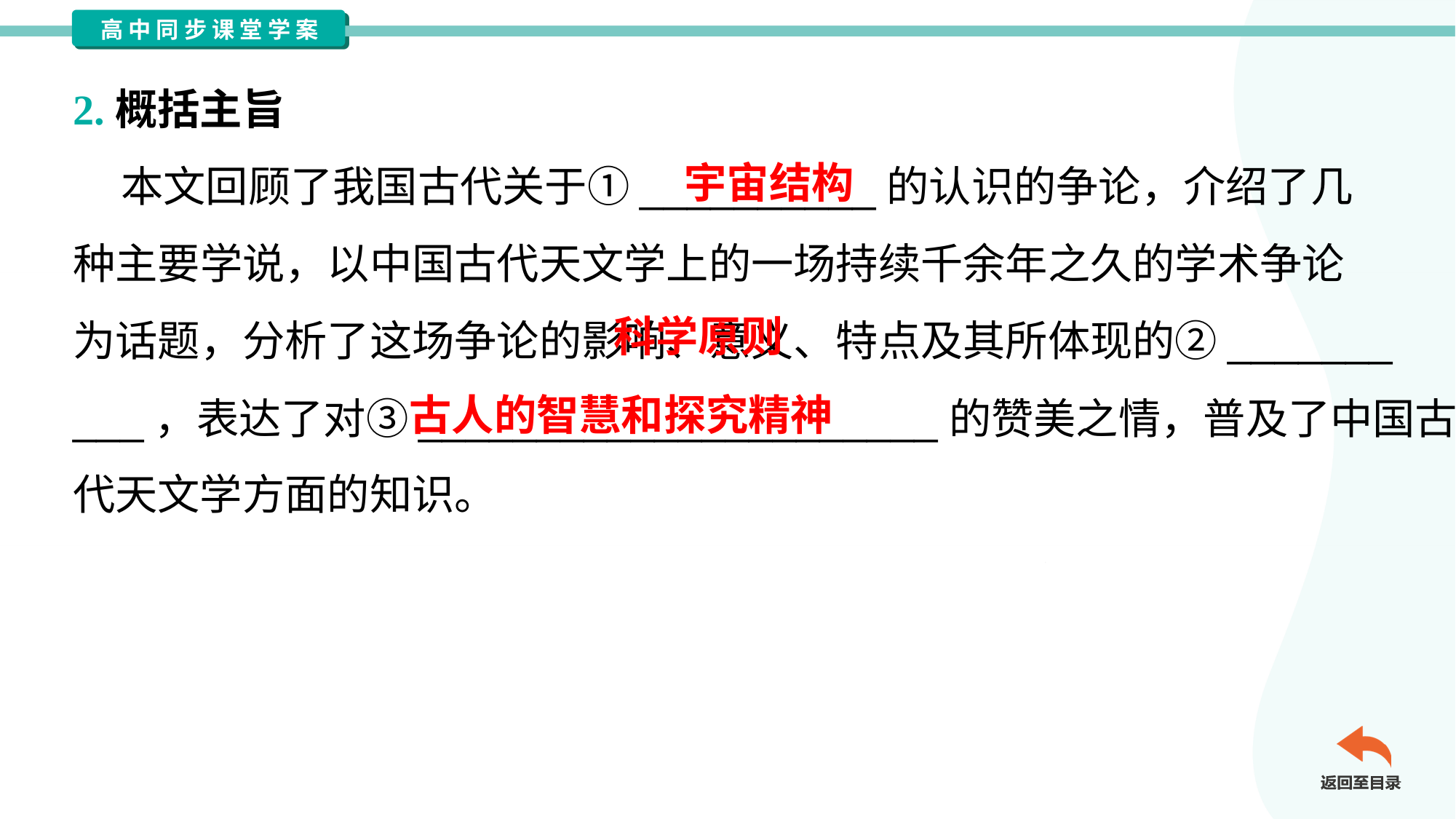

2.概括主旨
    本文回顾了我国古代关于①__________的认识的争论，介绍了几
种主要学说，以中国古代天文学上的一场持续千余年之久的学术争论
为话题，分析了这场争论的影响、意义、特点及其所体现的②_______
___，表达了对③______________________的赞美之情，普及了中国古
代天文学方面的知识。
宇宙结构
                                                       科学原则
古人的智慧和探究精神